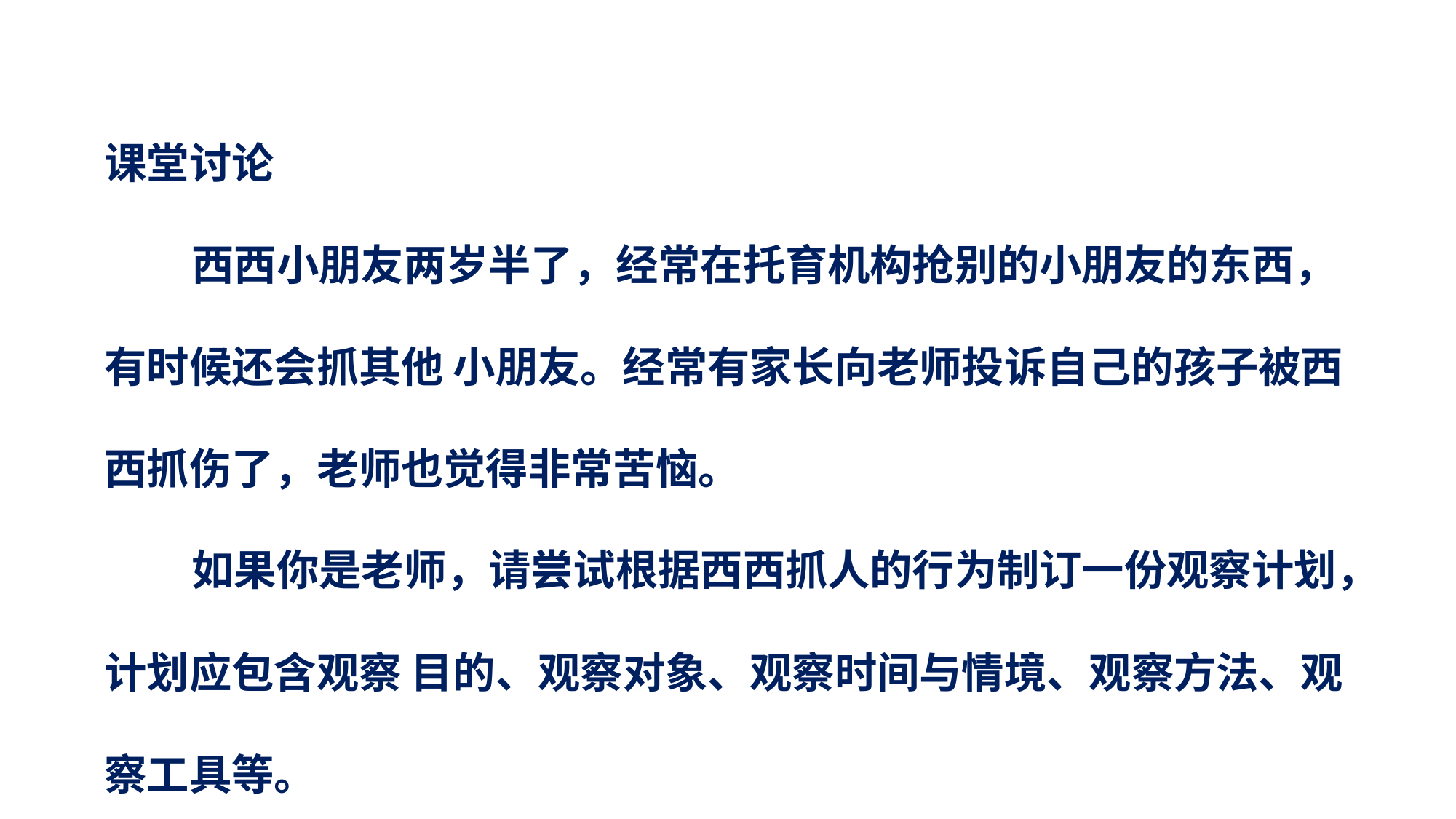

课堂讨论
        西西小朋友两岁半了，经常在托育机构抢别的小朋友的东西，有时候还会抓其他 小朋友。经常有家长向老师投诉自己的孩子被西西抓伤了，老师也觉得非常苦恼。        如果你是老师，请尝试根据西西抓人的行为制订一份观察计划，计划应包含观察 目的、观察对象、观察时间与情境、观察方法、观察工具等。